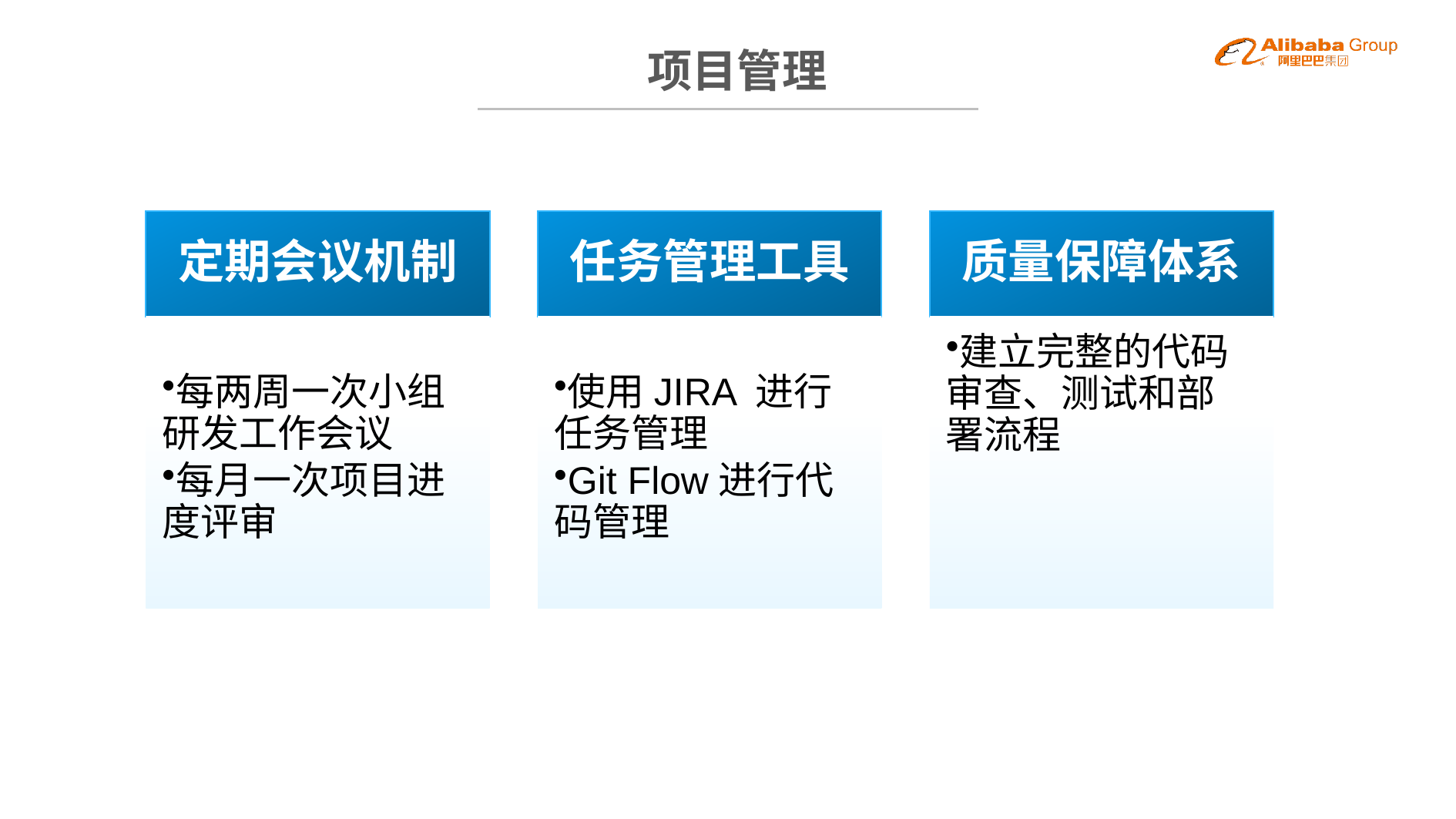

BBAAD9C20180234D78E509342D30B68042B9B2091AC58B80A1D98F3CB1E32B745B46B2386164DB0F22492E08C84624EC2D0921AAA1D0EBB11B5EC254370E25D524FE053D7C25E687A49429D76ED243B22E22E5817C4904A6A8CEB19A51160C68DC162490BEB
# 项目管理
定期会议机制
每两周一次小组研发工作会议
每月一次项目进度评审
任务管理工具
使用JIRA 进行任务管理
Git Flow进行代码管理
质量保障体系
建立完整的代码审查、测试和部署流程